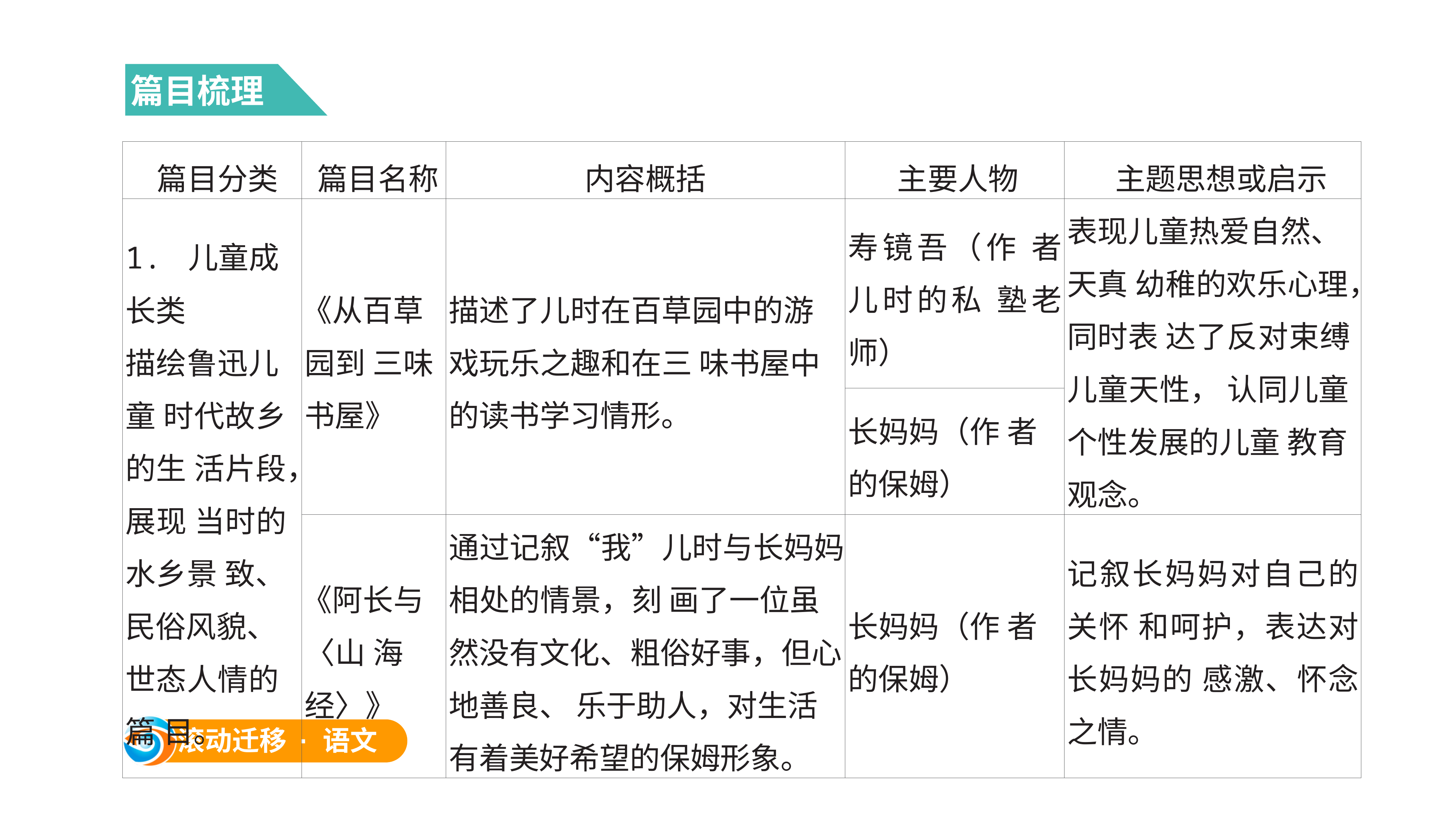

篇目梳理

| 篇目分类 | 篇目名称 | 内容概括 | 主要人物 | 主题思想或启示 |
| --- | --- | --- | --- | --- |
| 1. 儿童成长类 描绘鲁迅儿童 时代故乡的生 活片段，展现 当时的水乡景 致、民俗风貌、 世态人情的篇 目。 | 《从百草园到 三味书屋》 | 描述了儿时在百草园中的游戏玩乐之趣和在三 味书屋中的读书学习情形。 | 寿镜吾（作 者儿时的私 塾老师） | 表现儿童热爱自然、天真 幼稚的欢乐心理，同时表 达了反对束缚儿童天性， 认同儿童个性发展的儿童 教育观念。 |
|  |  |  | 长妈妈（作 者的保姆） |  |
|  | 《阿长与〈山 海经〉》 | 通过记叙“我”儿时与长妈妈相处的情景，刻 画了一位虽然没有文化、粗俗好事，但心地善良、 乐于助人，对生活有着美好希望的保姆形象。 | 长妈妈（作 者的保姆） | 记叙长妈妈对自己的关怀 和呵护，表达对长妈妈的 感激、怀念之情。 |